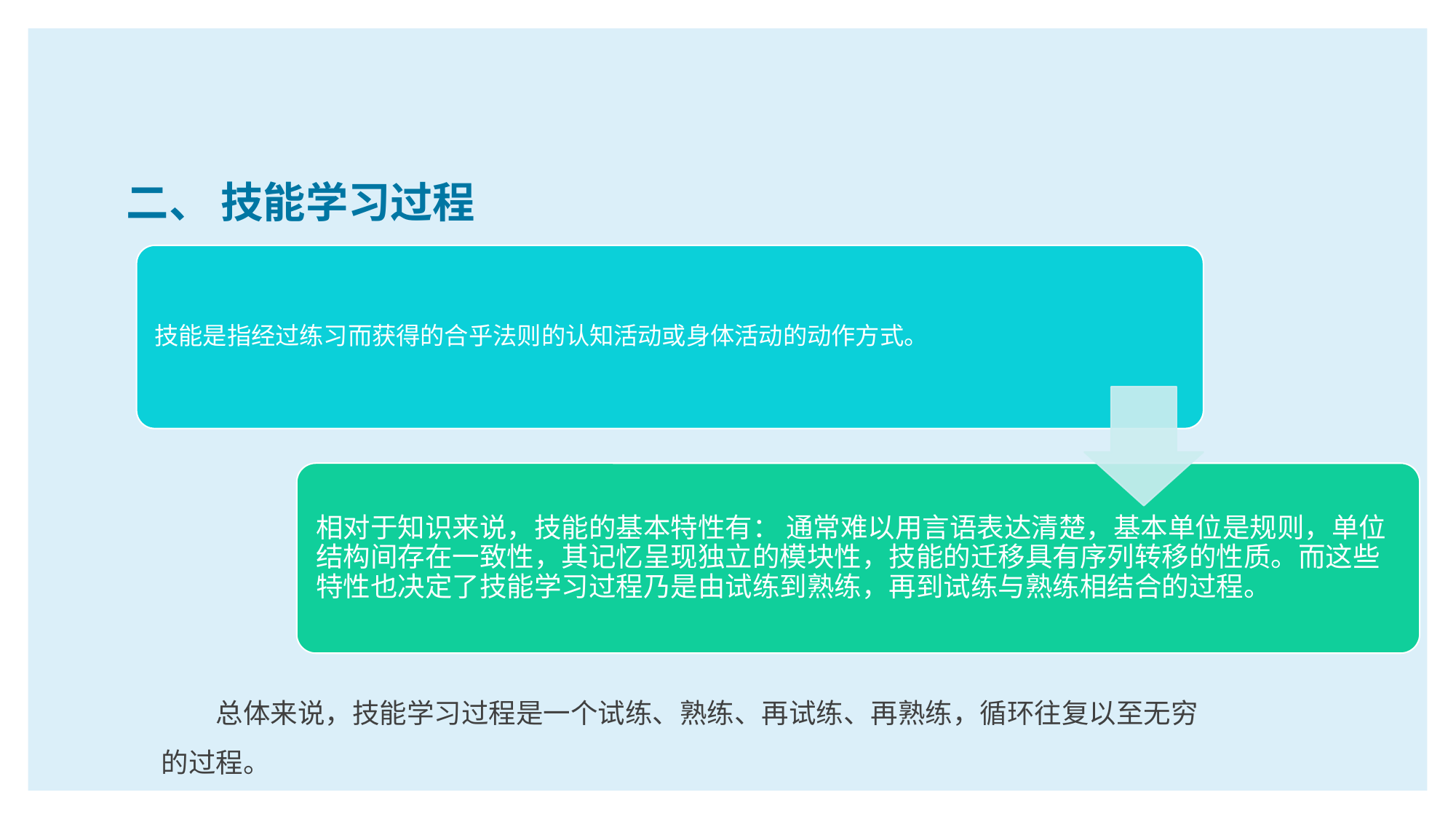

二、 技能学习过程

技能是指经过练习而获得的合乎法则的认知活动或身体活动的动作方式。
相对于知识来说，技能的基本特性有： 通常难以用言语表达清楚，基本单位是规则，单位结构间存在一致性，其记忆呈现独立的模块性，技能的迁移具有序列转移的性质。而这些特性也决定了技能学习过程乃是由试练到熟练，再到试练与熟练相结合的过程。

总体来说，技能学习过程是一个试练、熟练、再试练、再熟练，循环往复以至无穷的过程。